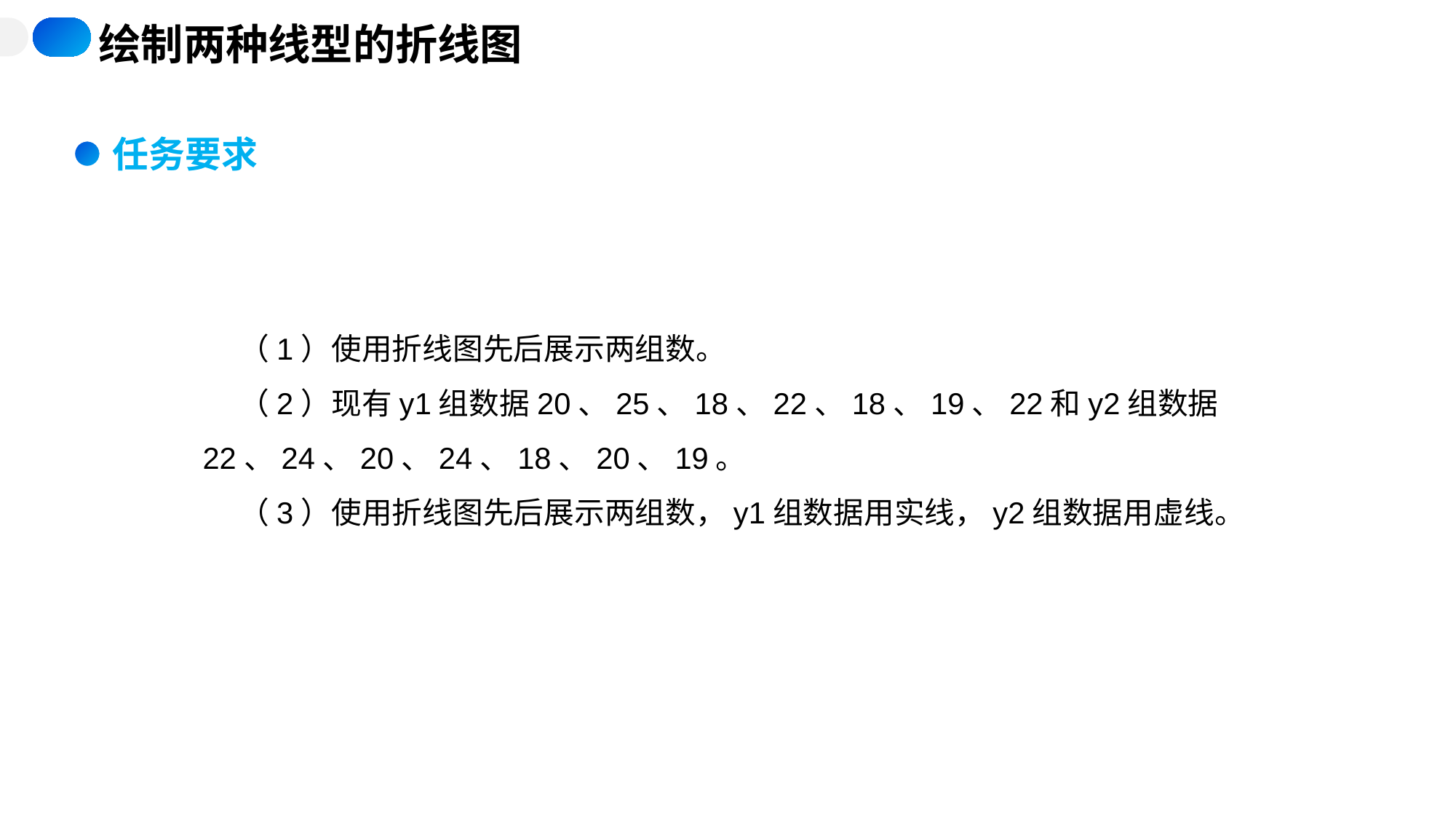

绘制两种线型的折线图
任务要求

（1）使用折线图先后展示两组数。
（2）现有y1组数据20、25、18、22、18、19、22和y2组数据22、24、20、24、18、20、19。
（3）使用折线图先后展示两组数，y1组数据用实线，y2组数据用虚线。